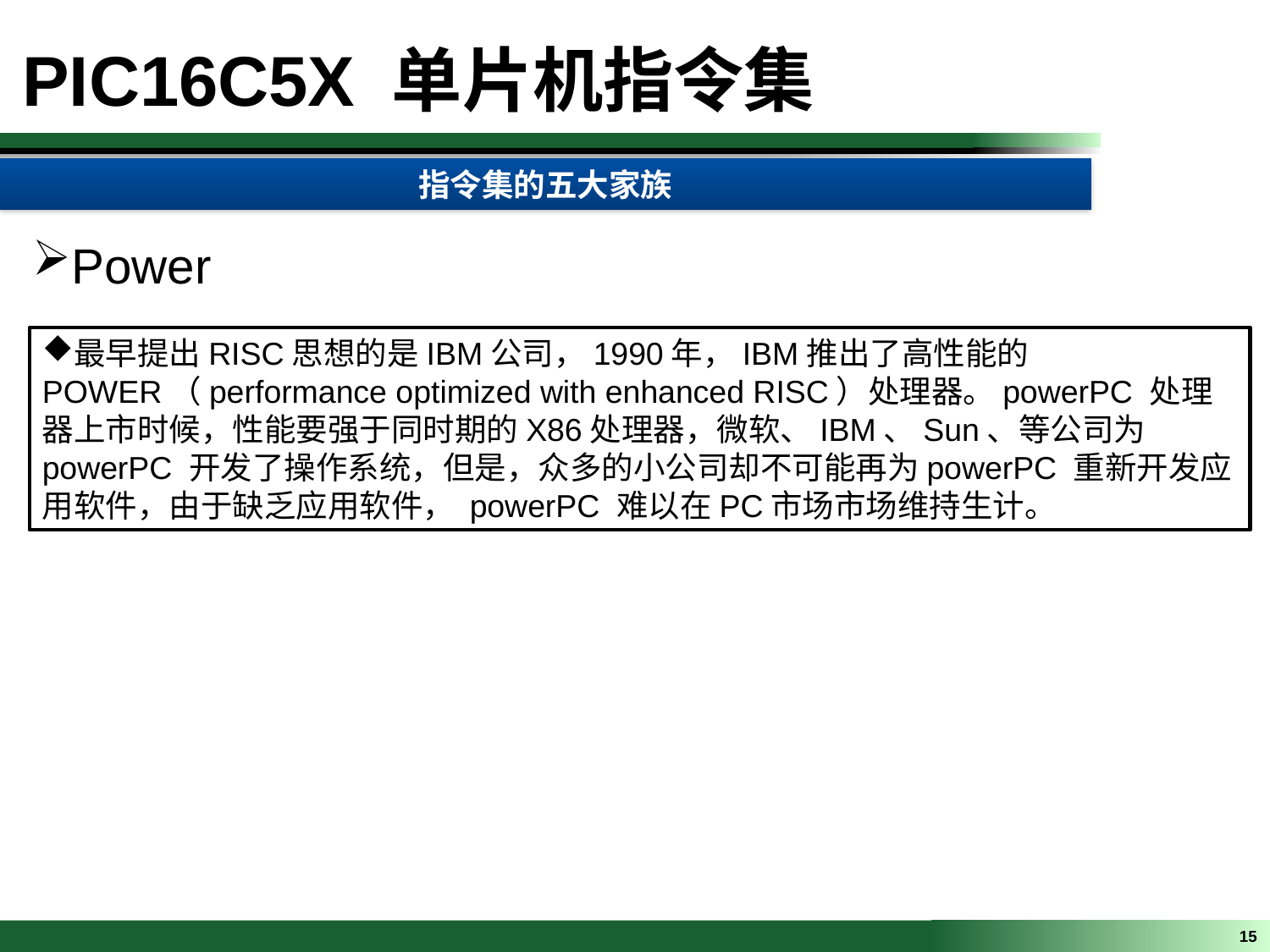

PIC16C5X 单片机指令集
指令集的五大家族
Power
最早提出RISC思想的是IBM公司，1990年，IBM推出了高性能的POWER（performance optimized with enhanced RISC）处理器。powerPC 处理器上市时候，性能要强于同时期的X86处理器，微软、IBM、Sun、等公司为powerPC 开发了操作系统，但是，众多的小公司却不可能再为powerPC 重新开发应用软件，由于缺乏应用软件， powerPC 难以在PC市场市场维持生计。
15